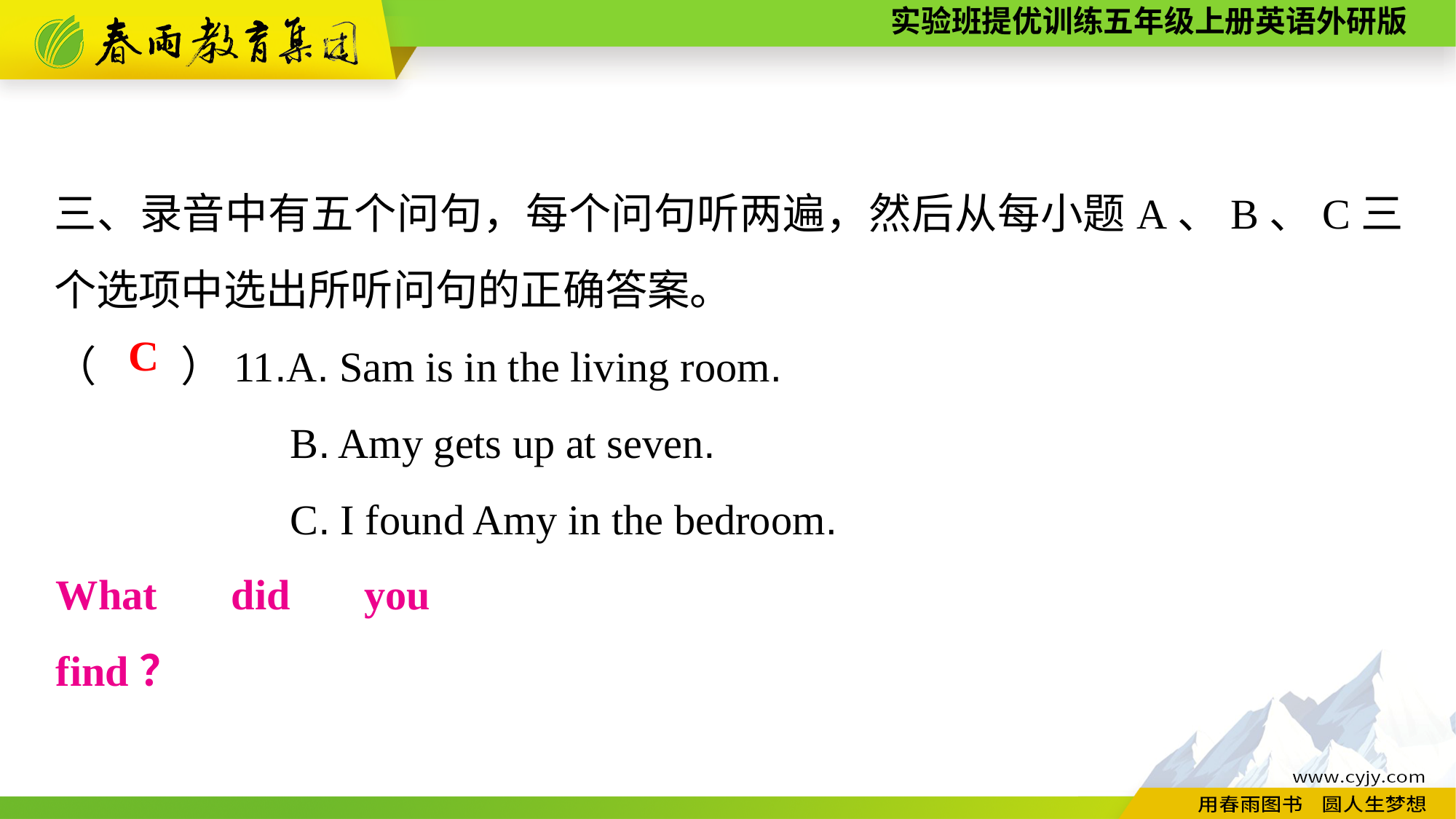

三、录音中有五个问句，每个问句听两遍，然后从每小题A、B、C三个选项中选出所听问句的正确答案。
（　　）11.A. Sam is in the living room.
B. Amy gets up at seven.
C. I found Amy in the bedroom.
C
What did you find？